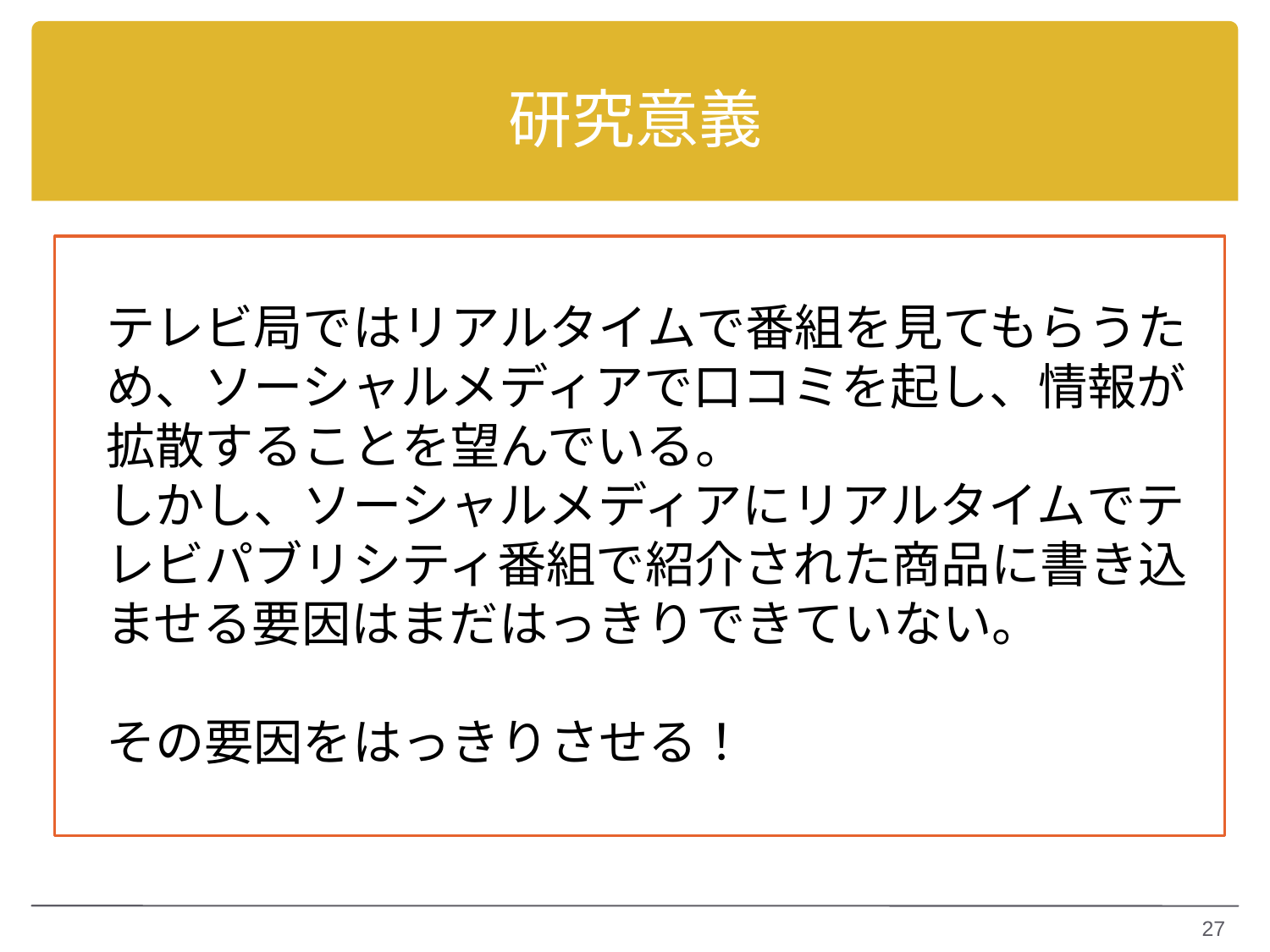

# 研究意義

テレビ局ではリアルタイムで番組を見てもらうため、ソーシャルメディアで口コミを起し、情報が拡散することを望んでいる。
しかし、ソーシャルメディアにリアルタイムでテレビパブリシティ番組で紹介された商品に書き込ませる要因はまだはっきりできていない。

その要因をはっきりさせる！
27